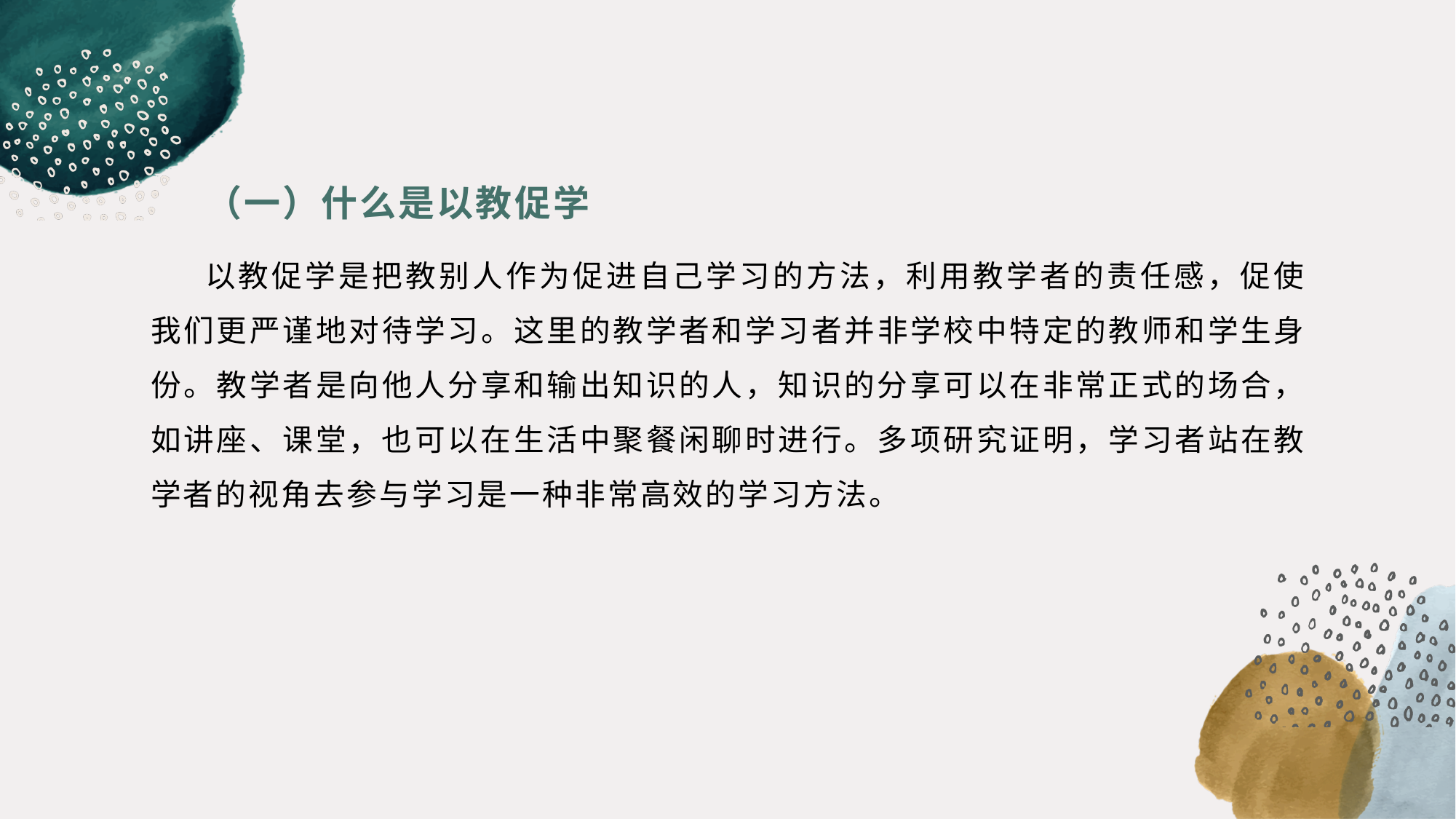

（一）什么是以教促学
以教促学是把教别人作为促进自己学习的方法，利用教学者的责任感，促使我们更严谨地对待学习。这里的教学者和学习者并非学校中特定的教师和学生身份。教学者是向他人分享和输出知识的人，知识的分享可以在非常正式的场合，如讲座、课堂，也可以在生活中聚餐闲聊时进行。多项研究证明，学习者站在教学者的视角去参与学习是一种非常高效的学习方法。